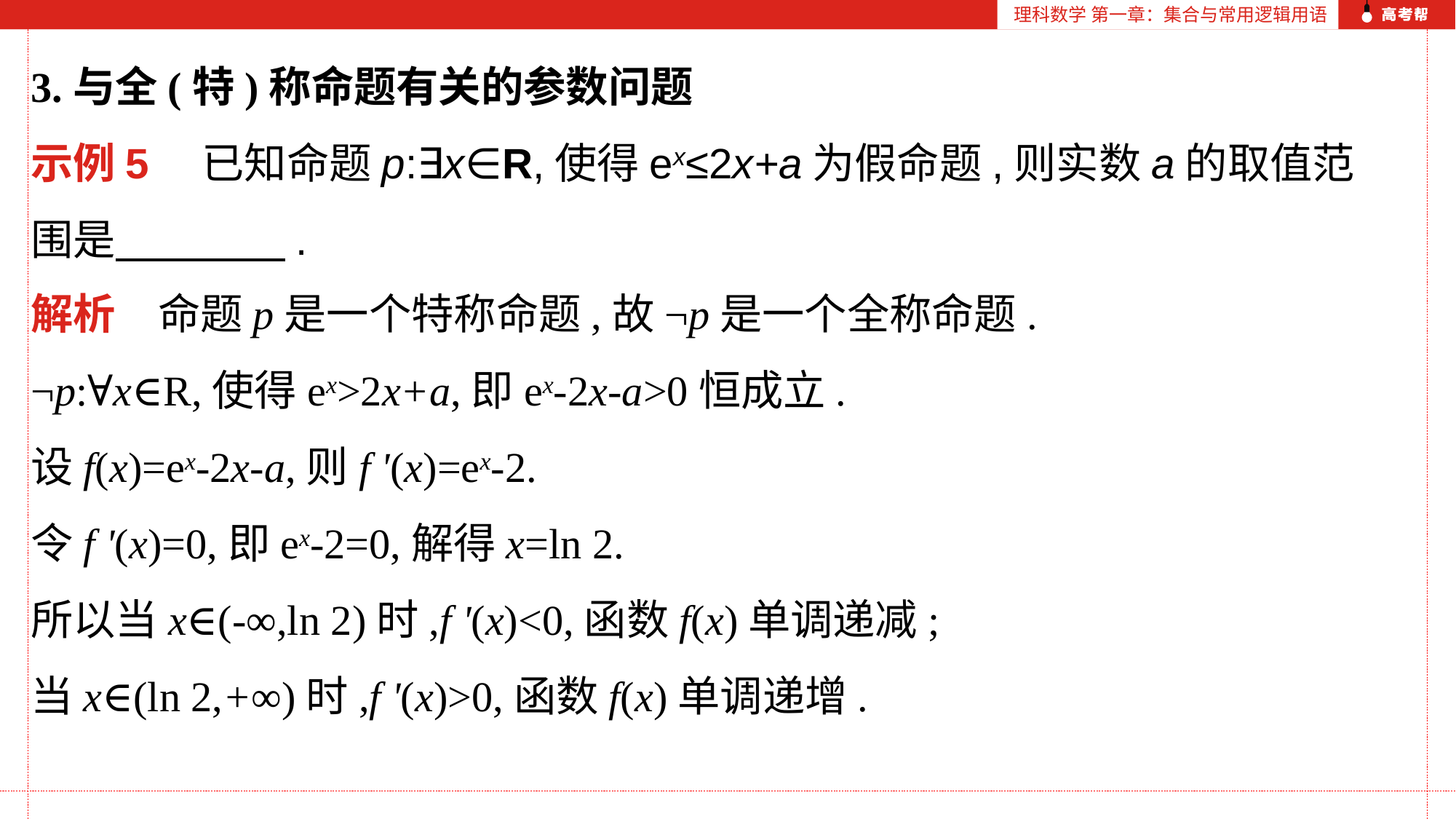

理科数学 第一章：集合与常用逻辑用语

3.与全(特)称命题有关的参数问题
示例5　已知命题p:∃x∈R,使得ex≤2x+a为假命题,则实数a的取值范围是　　　　.

解析　命题p是一个特称命题,故¬p是一个全称命题.
¬p:∀x∈R,使得ex>2x+a,即ex-2x-a>0恒成立.
设f(x)=ex-2x-a,则f '(x)=ex-2.
令f '(x)=0,即ex-2=0,解得x=ln 2.
所以当x∈(-∞,ln 2)时,f '(x)<0,函数f(x)单调递减;
当x∈(ln 2,+∞)时,f '(x)>0,函数f(x)单调递增.